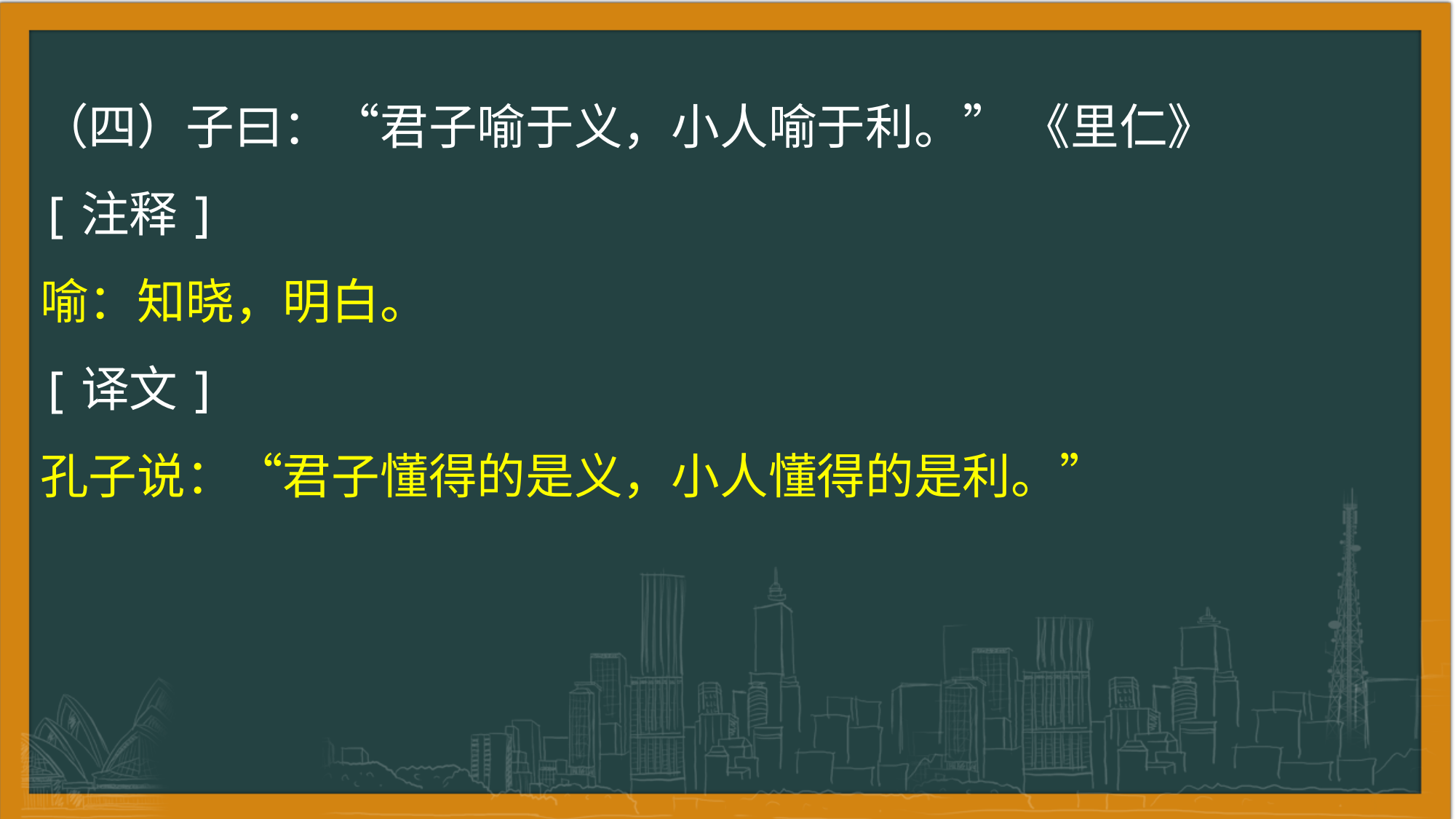

（四）子曰：“君子喻于义，小人喻于利。” 《里仁》
[注释]
喻：知晓，明白。
[译文]
孔子说：“君子懂得的是义，小人懂得的是利。”